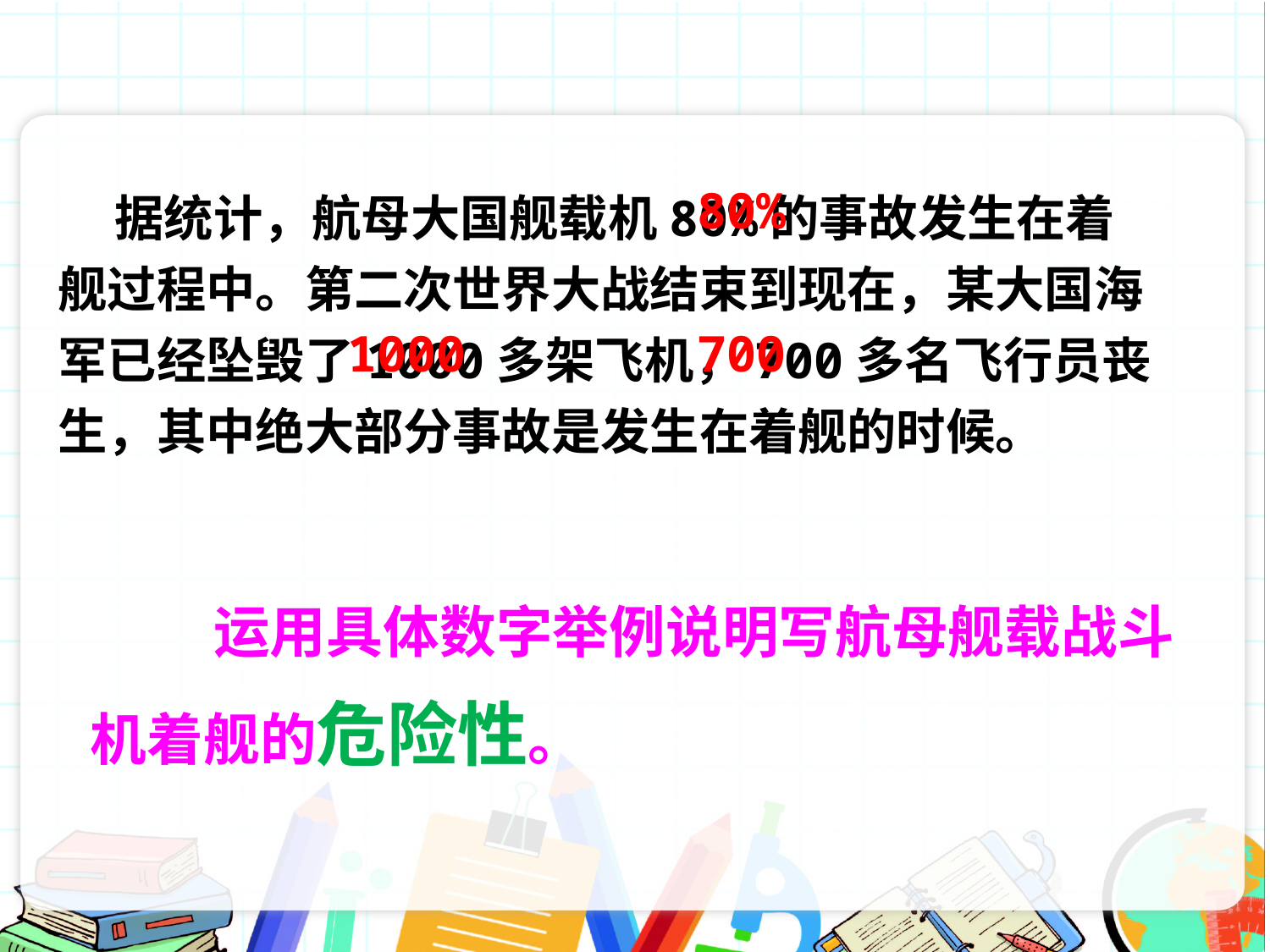

据统计，航母大国舰载机80%的事故发生在着舰过程中。第二次世界大战结束到现在，某大国海军已经坠毁了1000多架飞机，700多名飞行员丧生，其中绝大部分事故是发生在着舰的时候。
80%
1000
700
       运用具体数字举例说明写航母舰载战斗机着舰的危险性。